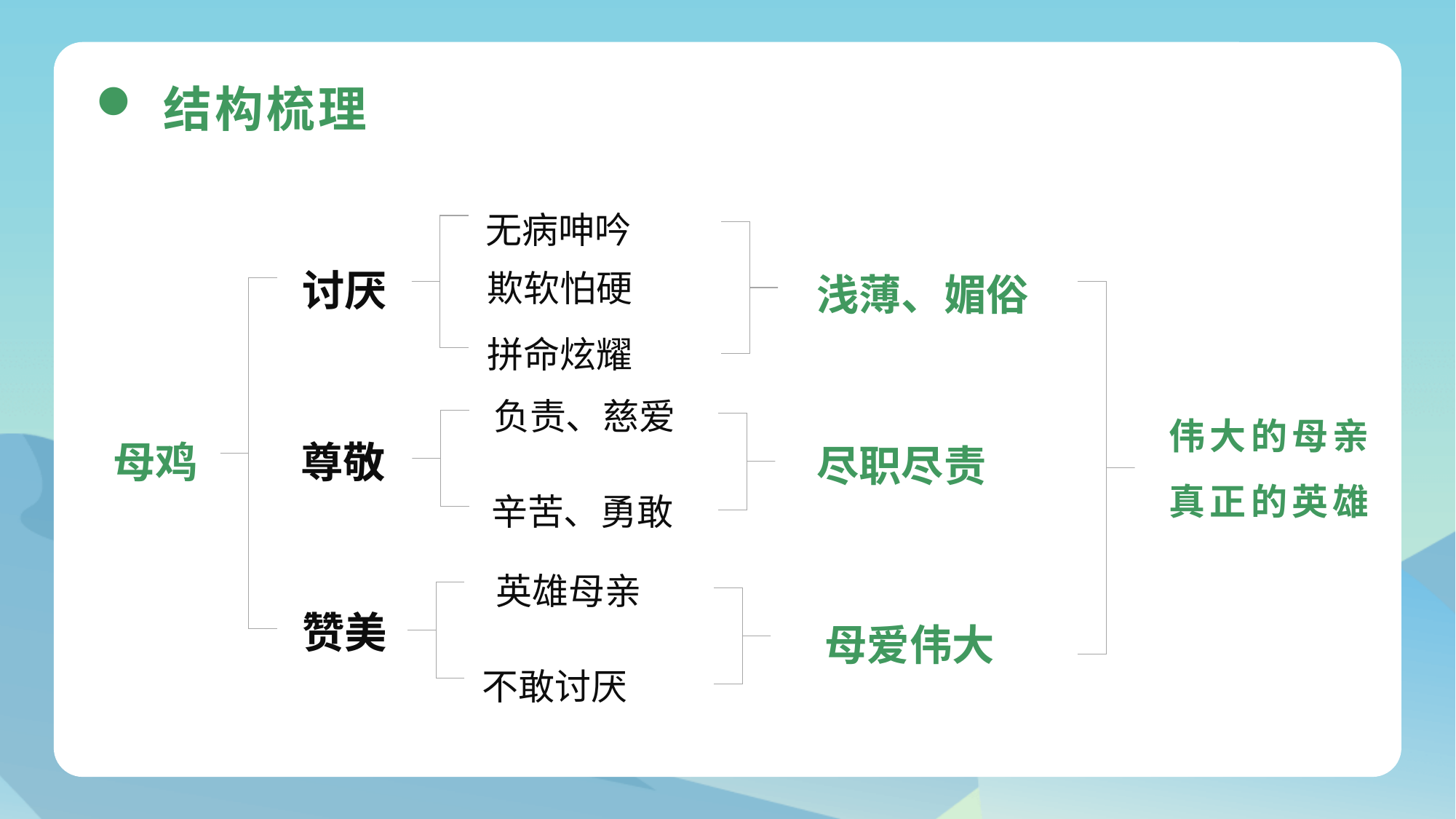

结构梳理
无病呻吟

讨厌
浅薄、媚俗
欺软怕硬

拼命炫耀
负责、慈爱
伟大的母亲
真正的英雄
母鸡
尊敬
尽职尽责

辛苦、勇敢
英雄母亲
赞美

母爱伟大

不敢讨厌